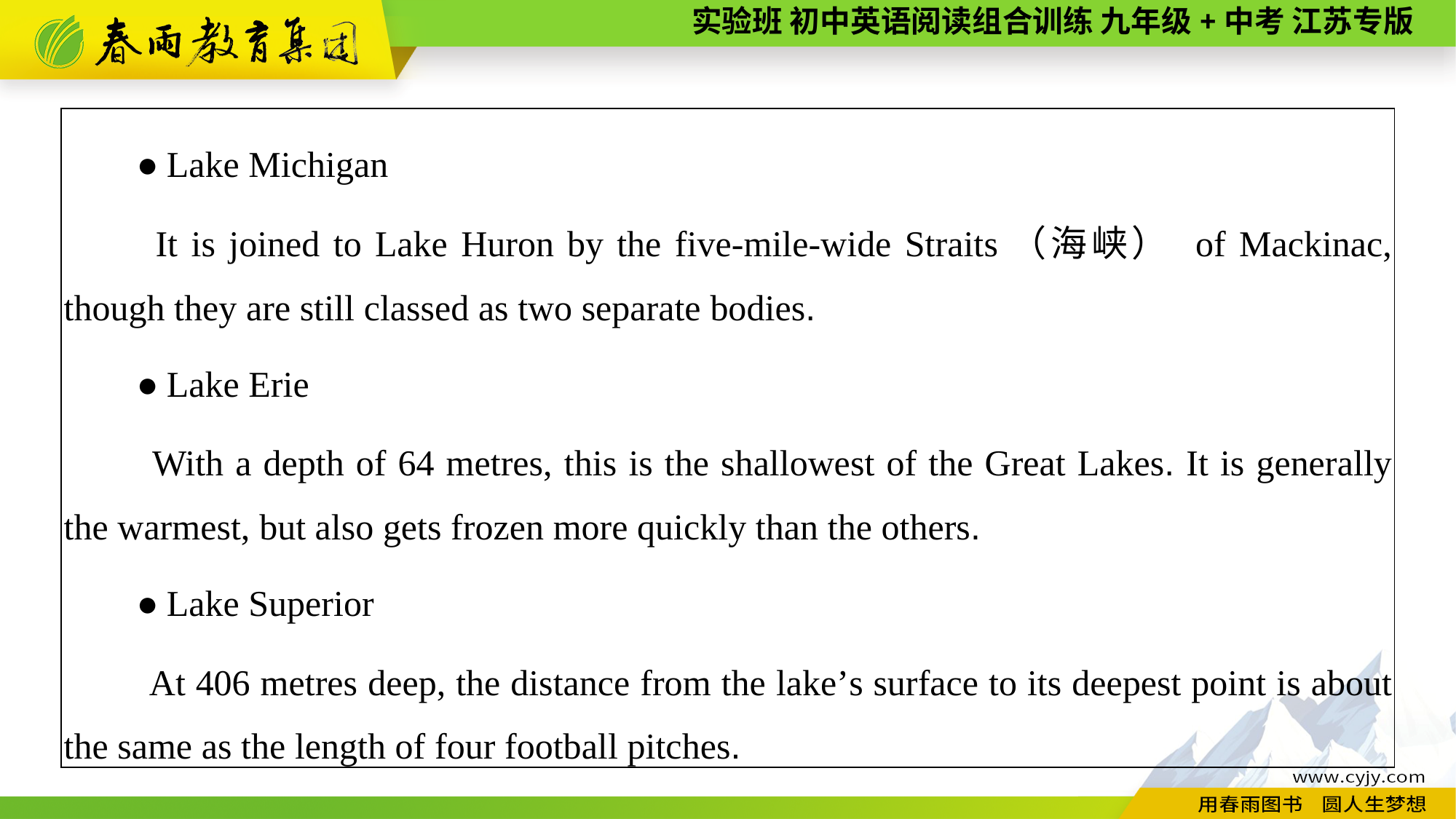

| ●Lake Michigan 　　It is joined to Lake Huron by the five-mile-wide Straits（海峡） of Mackinac, though they are still classed as two separate bodies. 　　●Lake Erie 　　With a depth of 64 metres, this is the shallowest of the Great Lakes. It is generally the warmest, but also gets frozen more quickly than the others. 　　●Lake Superior 　　At 406 metres deep, the distance from the lake’s surface to its deepest point is about the same as the length of four football pitches. |
| --- |